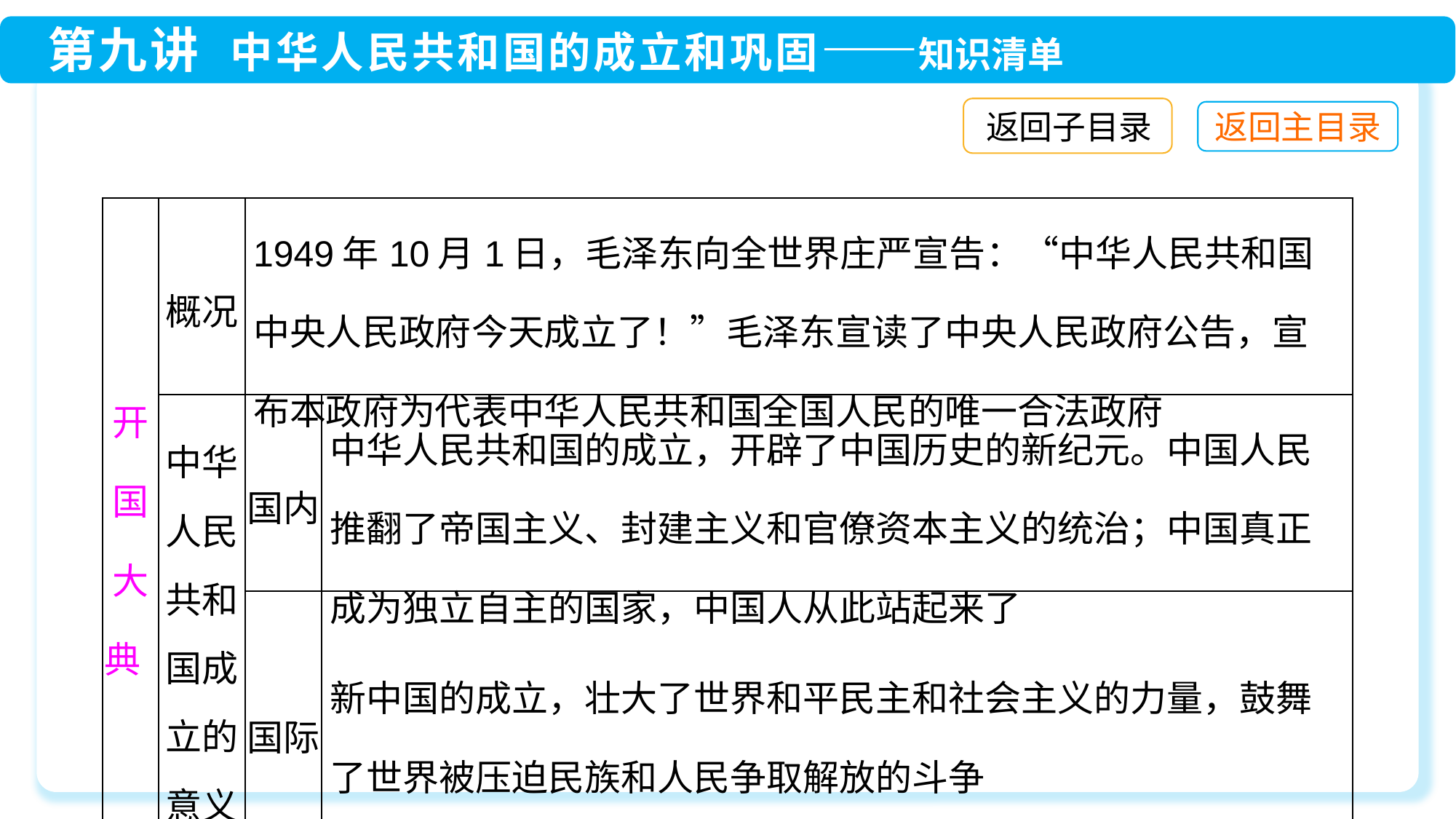

返回子目录
| 开国大典 | 概况 | 1949年10月1日，毛泽东向全世界庄严宣告：“中华人民共和国中央人民政府今天成立了！”毛泽东宣读了中央人民政府公告，宣布本政府为代表中华人民共和国全国人民的唯一合法政府 |  |
| --- | --- | --- | --- |
|  | 中华人民共和国成立的意义 | 国内 | 中华人民共和国的成立，开辟了中国历史的新纪元。中国人民推翻了帝国主义、封建主义和官僚资本主义的统治；中国真正成为独立自主的国家，中国人从此站起来了 |
|  |  | 国际 | 新中国的成立，壮大了世界和平民主和社会主义的力量，鼓舞了世界被压迫民族和人民争取解放的斗争 |